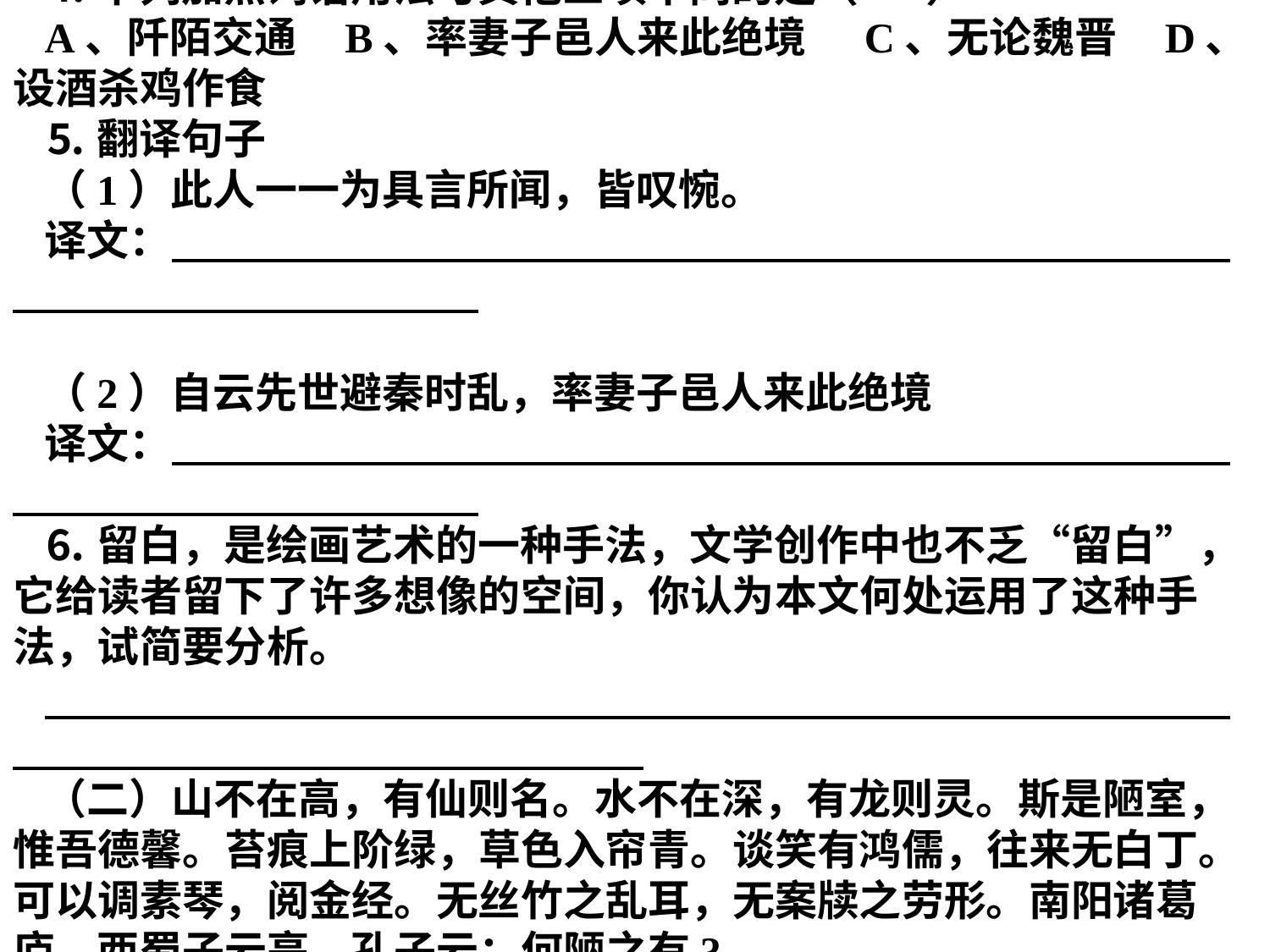

⒊有些成语出自本文，请写出两个            、
⒋下列加点词语用法与其他三项不同的是（       ）
A、阡陌交通    B、率妻子邑人来此绝境     C、无论魏晋    D、设酒杀鸡作食
⒌翻译句子
（1）此人一一为具言所闻，皆叹惋。
译文：
（2）自云先世避秦时乱，率妻子邑人来此绝境
译文：
⒍留白，是绘画艺术的一种手法，文学创作中也不乏“留白”，它给读者留下了许多想像的空间，你认为本文何处运用了这种手法，试简要分析。

（二）山不在高，有仙则名。水不在深，有龙则灵。斯是陋室，惟吾德馨。苔痕上阶绿，草色入帘青。谈笑有鸿儒，往来无白丁。可以调素琴，阅金经。无丝竹之乱耳，无案牍之劳形。南阳诸葛庐，西蜀子云亭。孔子云：何陋之有?